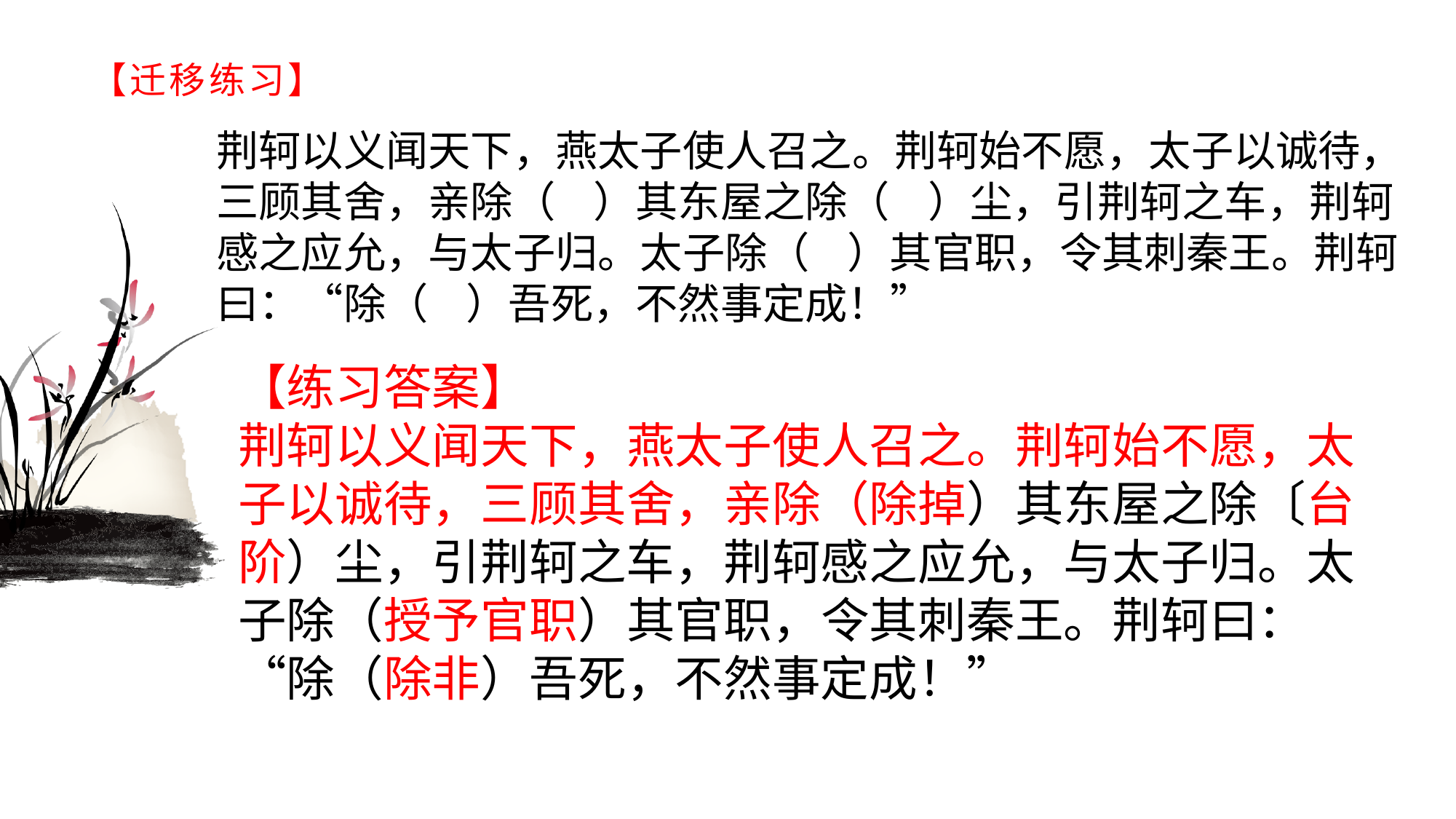

# 【迁移练习】
荆轲以义闻天下，燕太子使人召之。荆轲始不愿，太子以诚待，三顾其舍，亲除（    ）其东屋之除（    ）尘，引荆轲之车，荆轲感之应允，与太子归。太子除（    ）其官职，令其刺秦王。荆轲曰：“除（    ）吾死，不然事定成！”
【练习答案】荆轲以义闻天下，燕太子使人召之。荆轲始不愿，太子以诚待，三顾其舍，亲除（除掉）其东屋之除〔台阶）尘，引荆轲之车，荆轲感之应允，与太子归。太子除（授予官职）其官职，令其刺秦王。荆轲曰：“除（除非）吾死，不然事定成！”